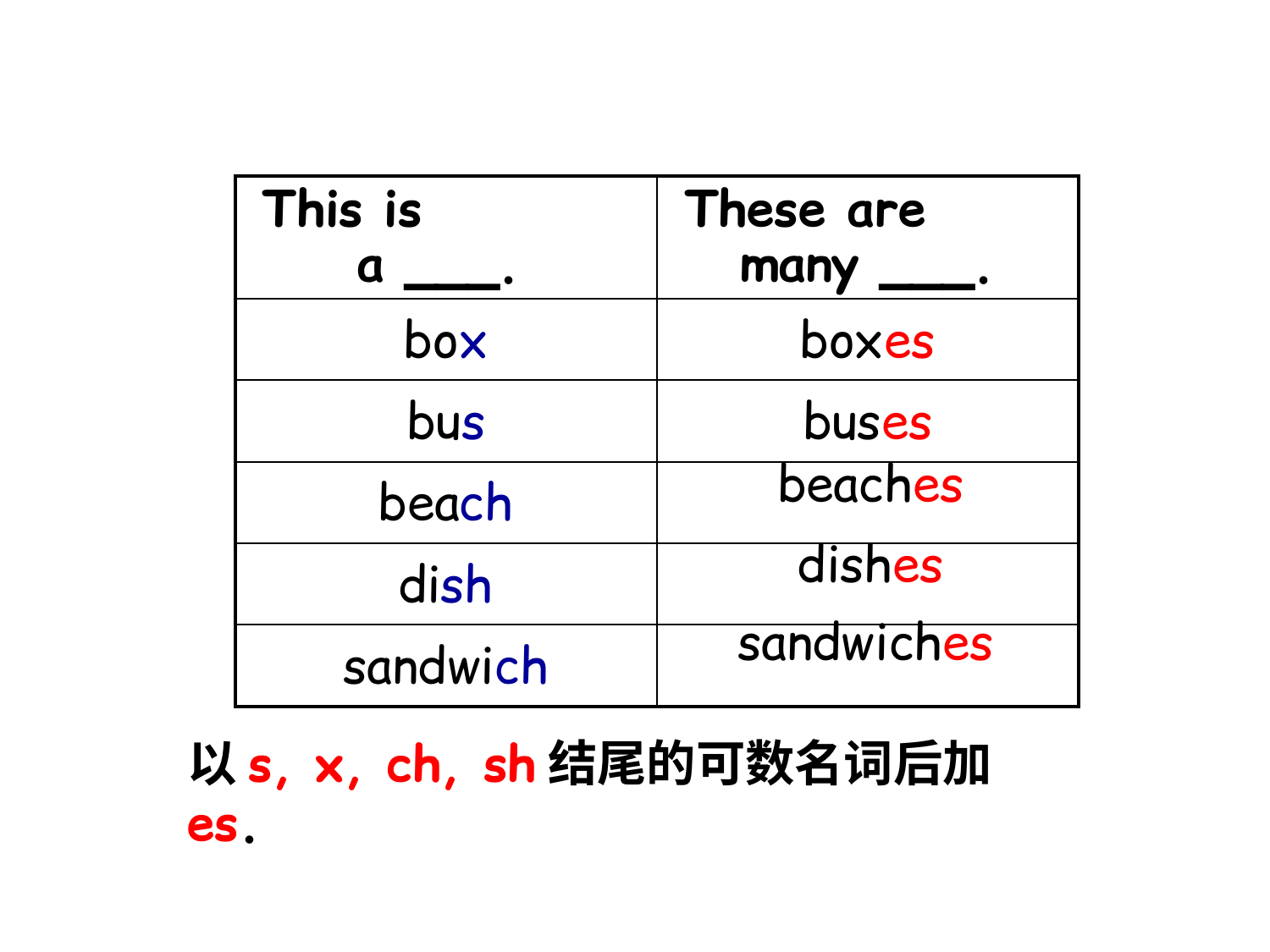

| This is a \_\_\_. | These are many \_\_\_. |
| --- | --- |
| box | boxes |
| bus | buses |
| beach |  |
| dish |  |
| sandwich |  |
beaches
dishes
sandwiches
以s, x, ch, sh结尾的可数名词后加es.